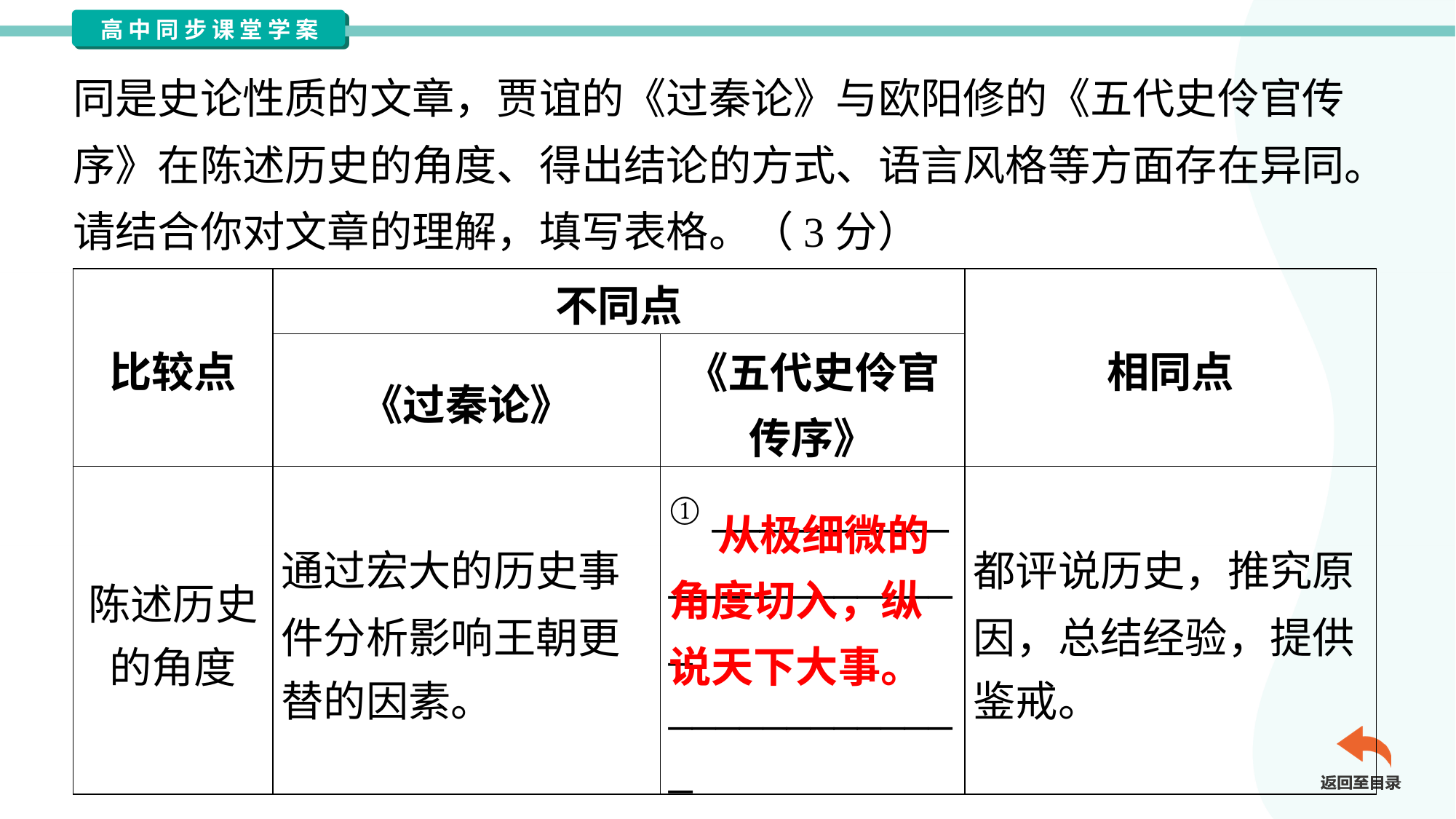

同是史论性质的文章，贾谊的《过秦论》与欧阳修的《五代史伶官传
序》在陈述历史的角度、得出结论的方式、语言风格等方面存在异同。
请结合你对文章的理解，填写表格。（3分）
| 比较点 | 不同点 |  | 相同点 |
| --- | --- | --- | --- |
|  | 《过秦论》 | 《五代史伶官 传序》 |  |
| 陈述历史 的角度 | 通过宏大的历史事 件分析影响王朝更 替的因素。 | ① \_\_\_\_\_\_\_\_\_\_ \_\_\_\_\_\_\_\_\_\_\_\_\_ \_\_\_\_\_\_\_\_\_\_\_\_\_ | 都评说历史，推究原 因，总结经验，提供 鉴戒。 |
    从极细微的角度切入，纵说天下大事。